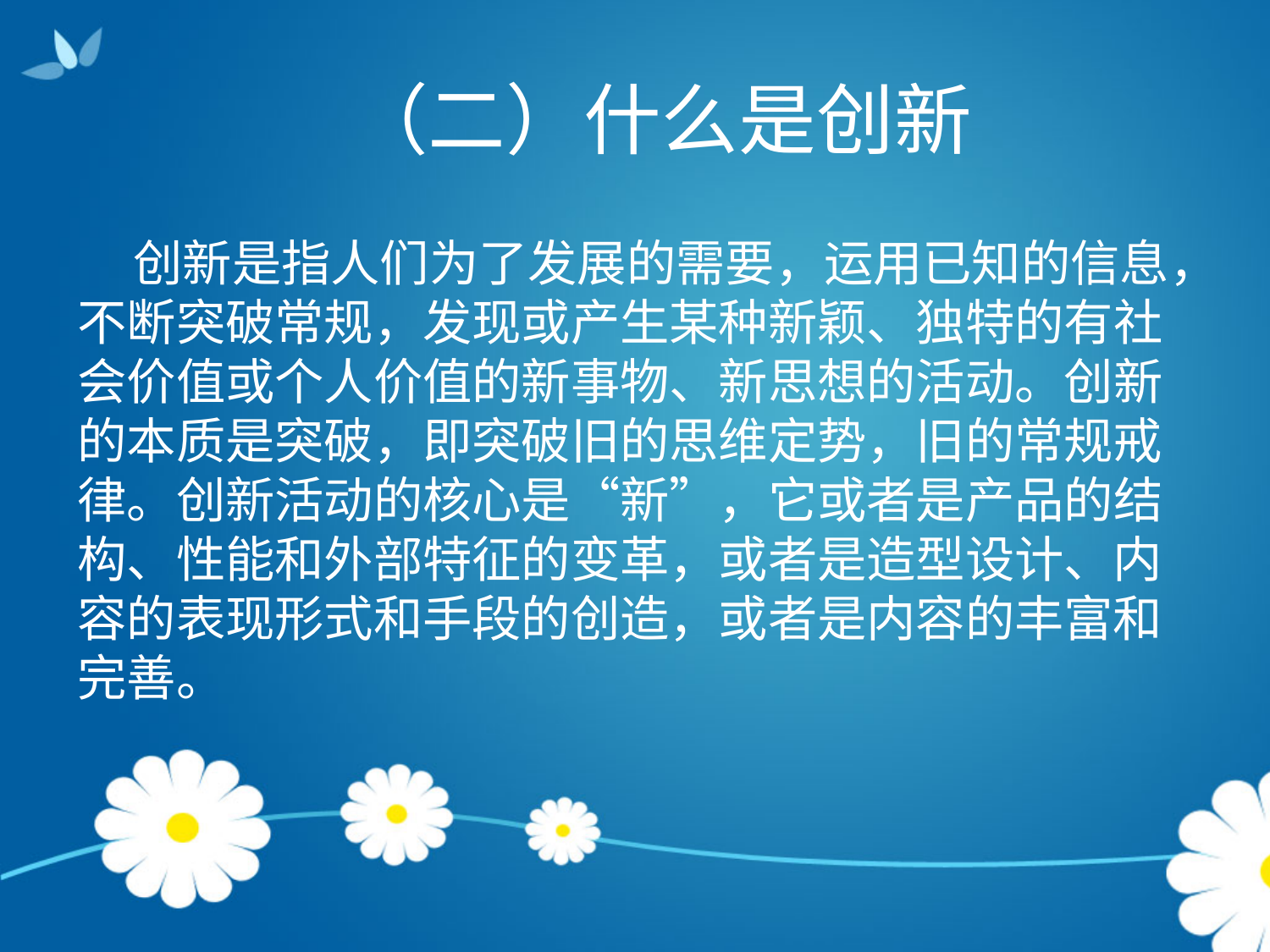

# （二）什么是创新
    创新是指人们为了发展的需要，运用已知的信息，不断突破常规，发现或产生某种新颖、独特的有社会价值或个人价值的新事物、新思想的活动。创新的本质是突破，即突破旧的思维定势，旧的常规戒律。创新活动的核心是“新”，它或者是产品的结构、性能和外部特征的变革，或者是造型设计、内容的表现形式和手段的创造，或者是内容的丰富和完善。